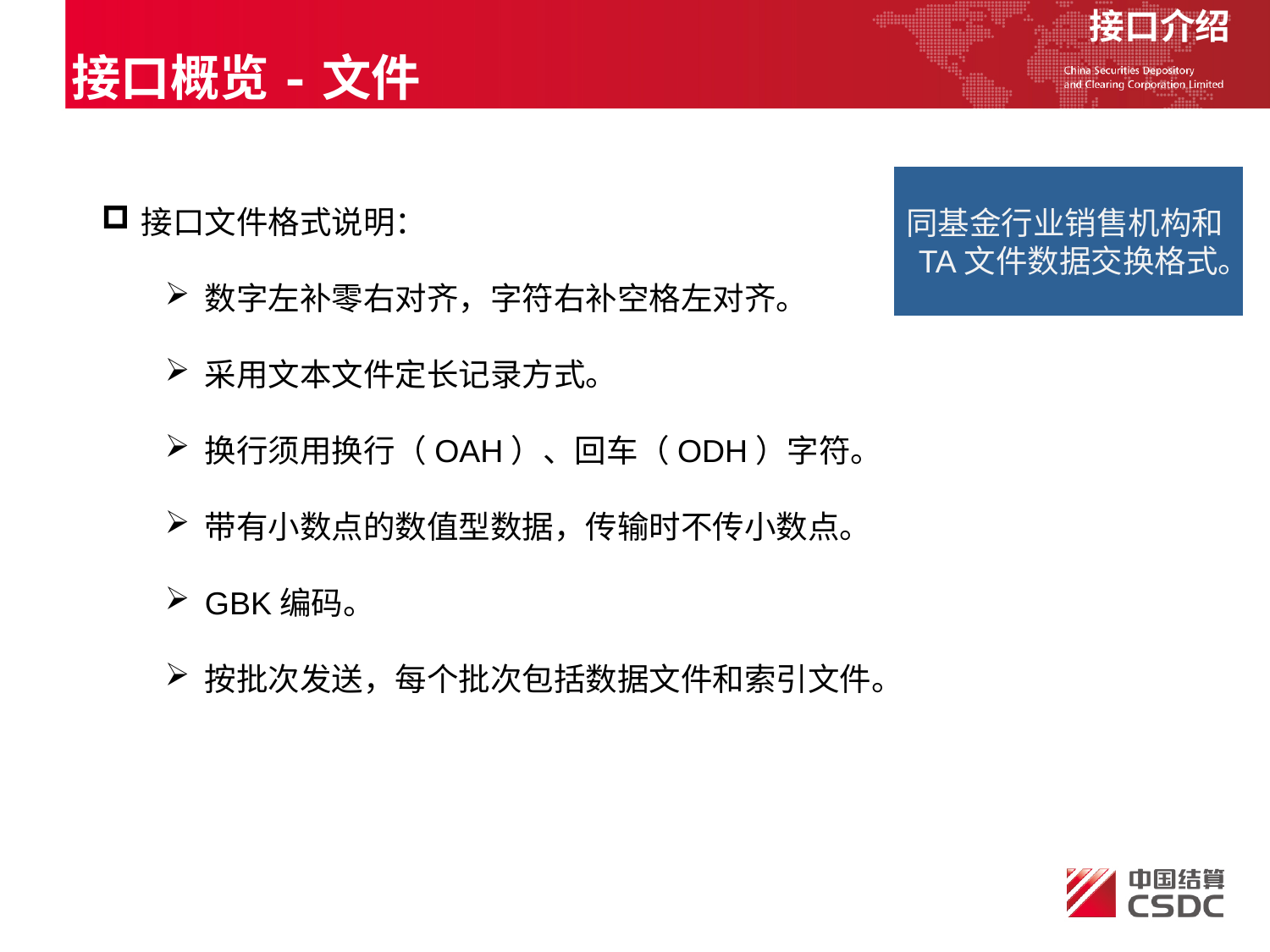

接口介绍
接口概览-文件
同基金行业销售机构和TA文件数据交换格式。
接口文件格式说明：

数字左补零右对齐，字符右补空格左对齐。

采用文本文件定长记录方式。

换行须用换行（OAH）、回车（ODH）字符。

带有小数点的数值型数据，传输时不传小数点。

GBK编码。

按批次发送，每个批次包括数据文件和索引文件。